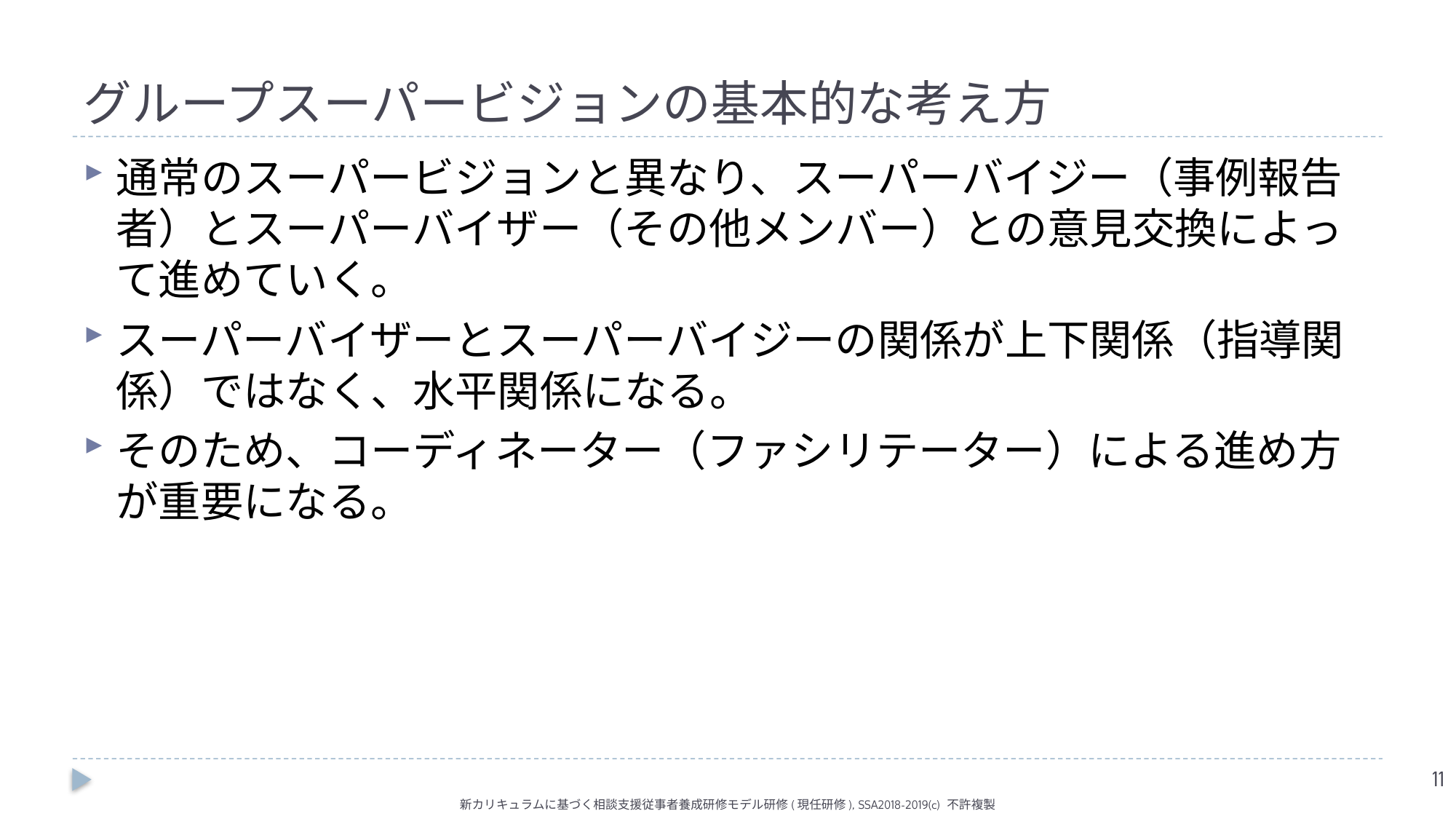

# グループスーパービジョンの基本的な考え方
通常のスーパービジョンと異なり、スーパーバイジー（事例報告者）とスーパーバイザー（その他メンバー）との意見交換によって進めていく。
スーパーバイザーとスーパーバイジーの関係が上下関係（指導関係）ではなく、水平関係になる。
そのため、コーディネーター（ファシリテーター）による進め方が重要になる。

11
新カリキュラムに基づく相談支援従事者養成研修モデル研修(現任研修), SSA2018-2019(c) 不許複製